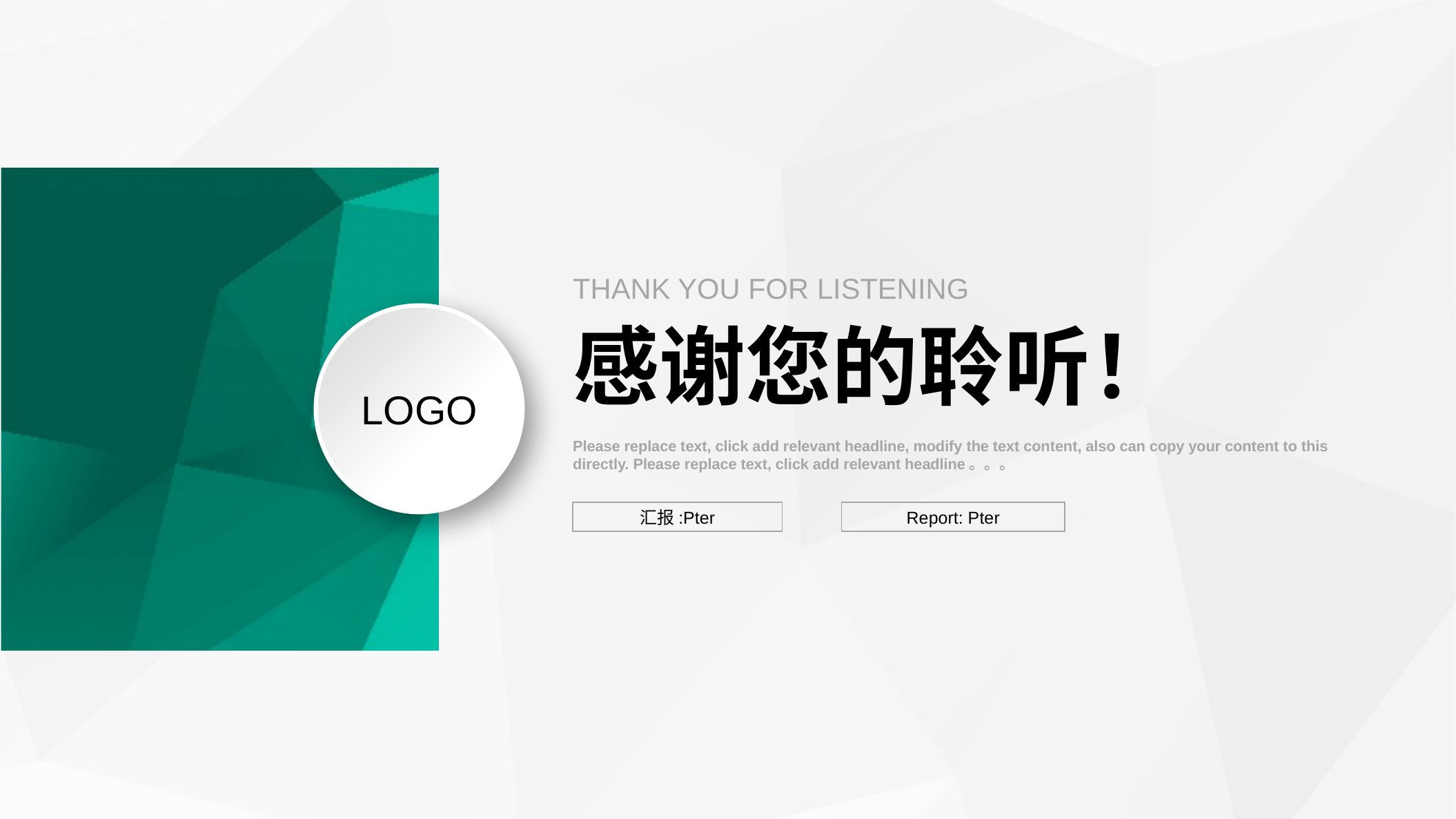

THANK YOU FOR LISTENING
LOGO
感谢您的聆听！
Please replace text, click add relevant headline, modify the text content, also can copy your content to this directly. Please replace text, click add relevant headline。。。
汇报:Pter
Report: Pter